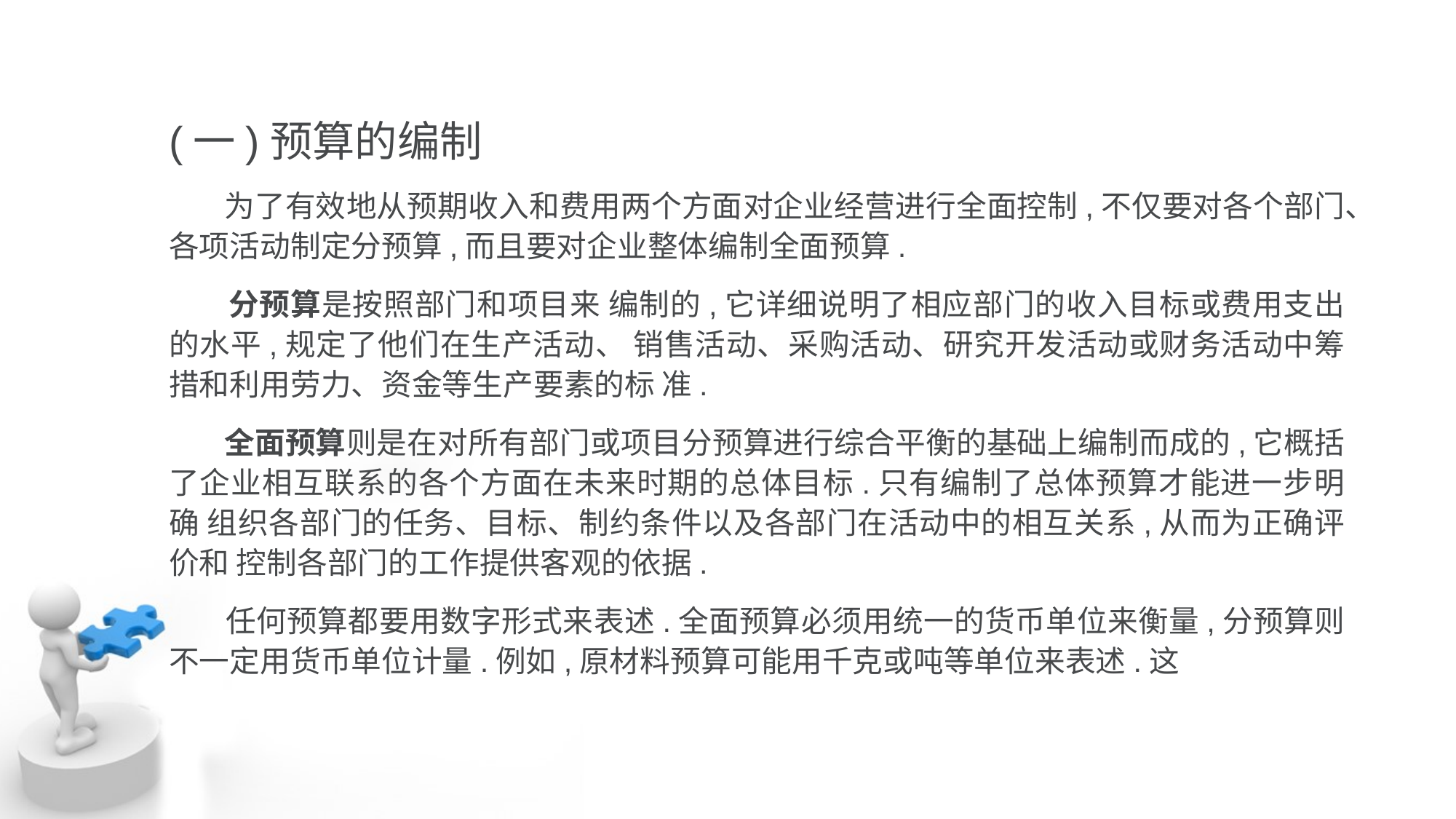

(一)预算的编制
       为了有效地从预期收入和费用两个方面对企业经营进行全面控制,不仅要对各个部门、各项活动制定分预算,而且要对企业整体编制全面预算.
       分预算是按照部门和项目来 编制的,它详细说明了相应部门的收入目标或费用支出的水平,规定了他们在生产活动、 销售活动、采购活动、研究开发活动或财务活动中筹措和利用劳力、资金等生产要素的标 准.
       全面预算则是在对所有部门或项目分预算进行综合平衡的基础上编制而成的,它概括 了企业相互联系的各个方面在未来时期的总体目标.只有编制了总体预算才能进一步明确 组织各部门的任务、目标、制约条件以及各部门在活动中的相互关系,从而为正确评价和 控制各部门的工作提供客观的依据.
       任何预算都要用数字形式来表述.全面预算必须用统一的货币单位来衡量,分预算则 不一定用货币单位计量.例如,原材料预算可能用千克或吨等单位来表述.这